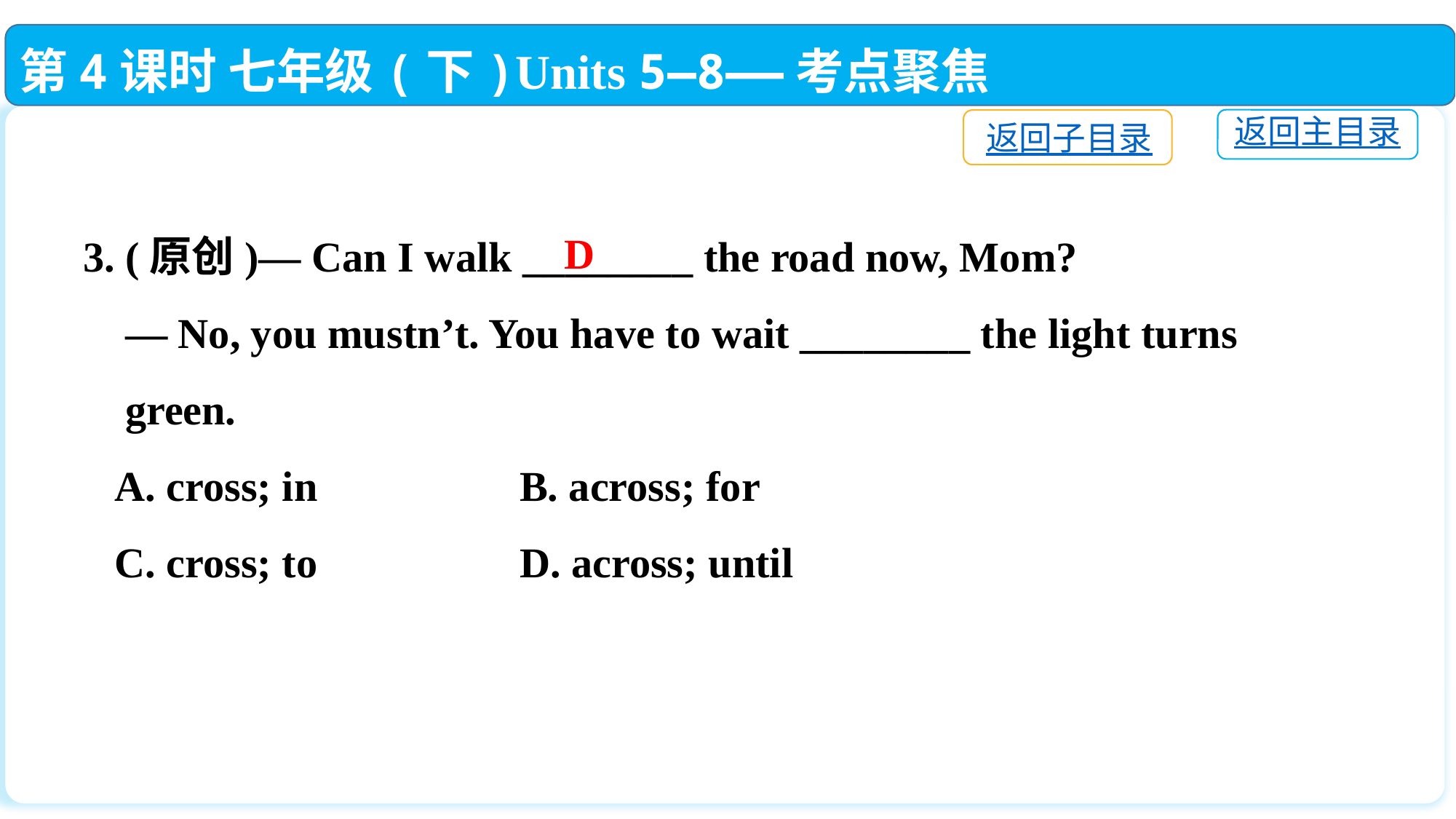

第4课时 七年级(下)Units 5—8——考点聚焦

返回主目录

返回子目录
3. (原创)— Can I walk ________ the road now, Mom?
    — No, you mustn’t. You have to wait ________ the light turns
    green.
   A. cross; in		B. across; for
   C. cross; to		D. across; until
D